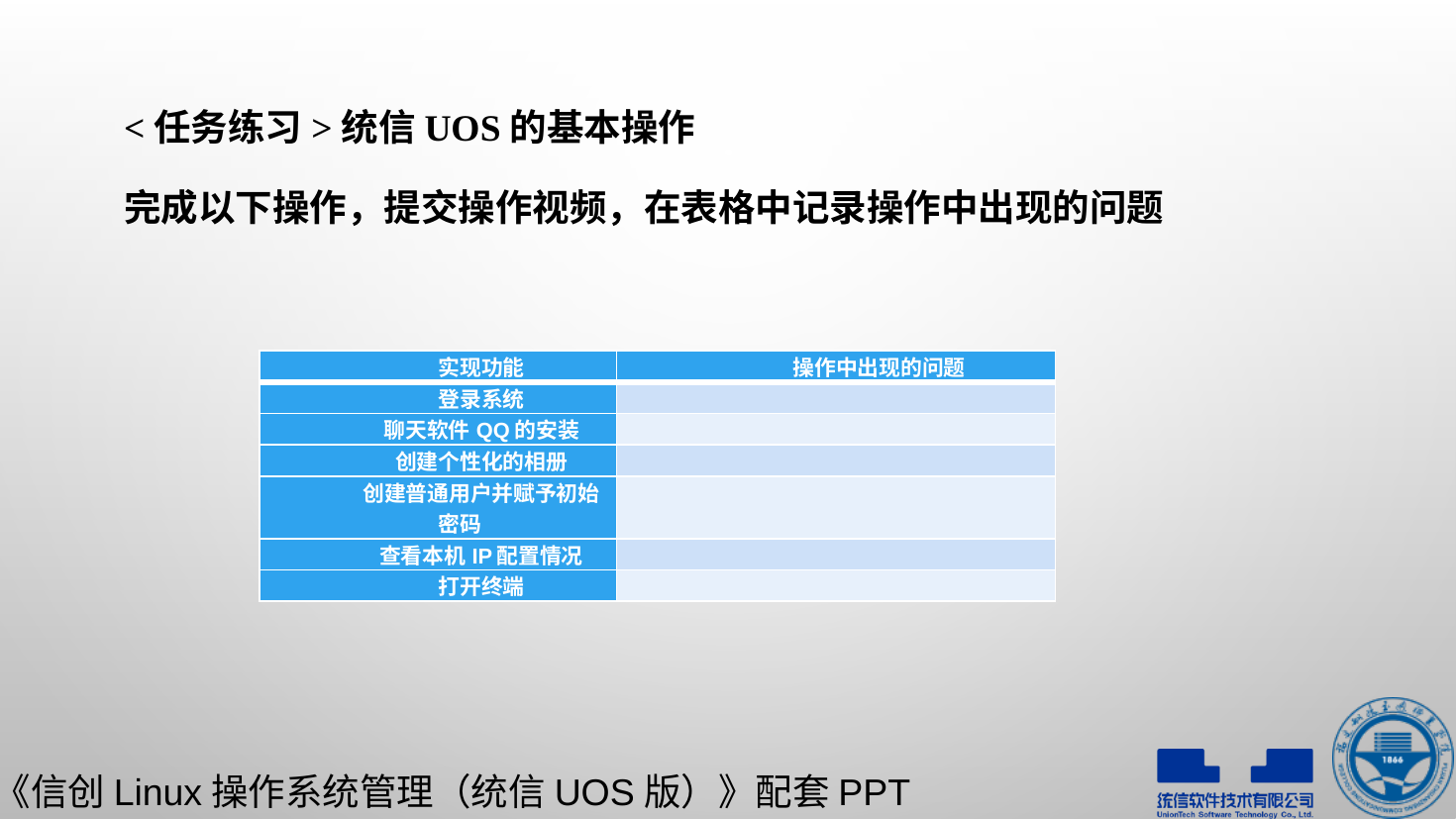

# <任务练习>统信UOS的基本操作 完成以下操作，提交操作视频，在表格中记录操作中出现的问题
| 实现功能 | 操作中出现的问题 |
| --- | --- |
| 登录系统 |  |
| 聊天软件QQ的安装 |  |
| 创建个性化的相册 |  |
| 创建普通用户并赋予初始密码 |  |
| 查看本机IP配置情况 |  |
| 打开终端 |  |